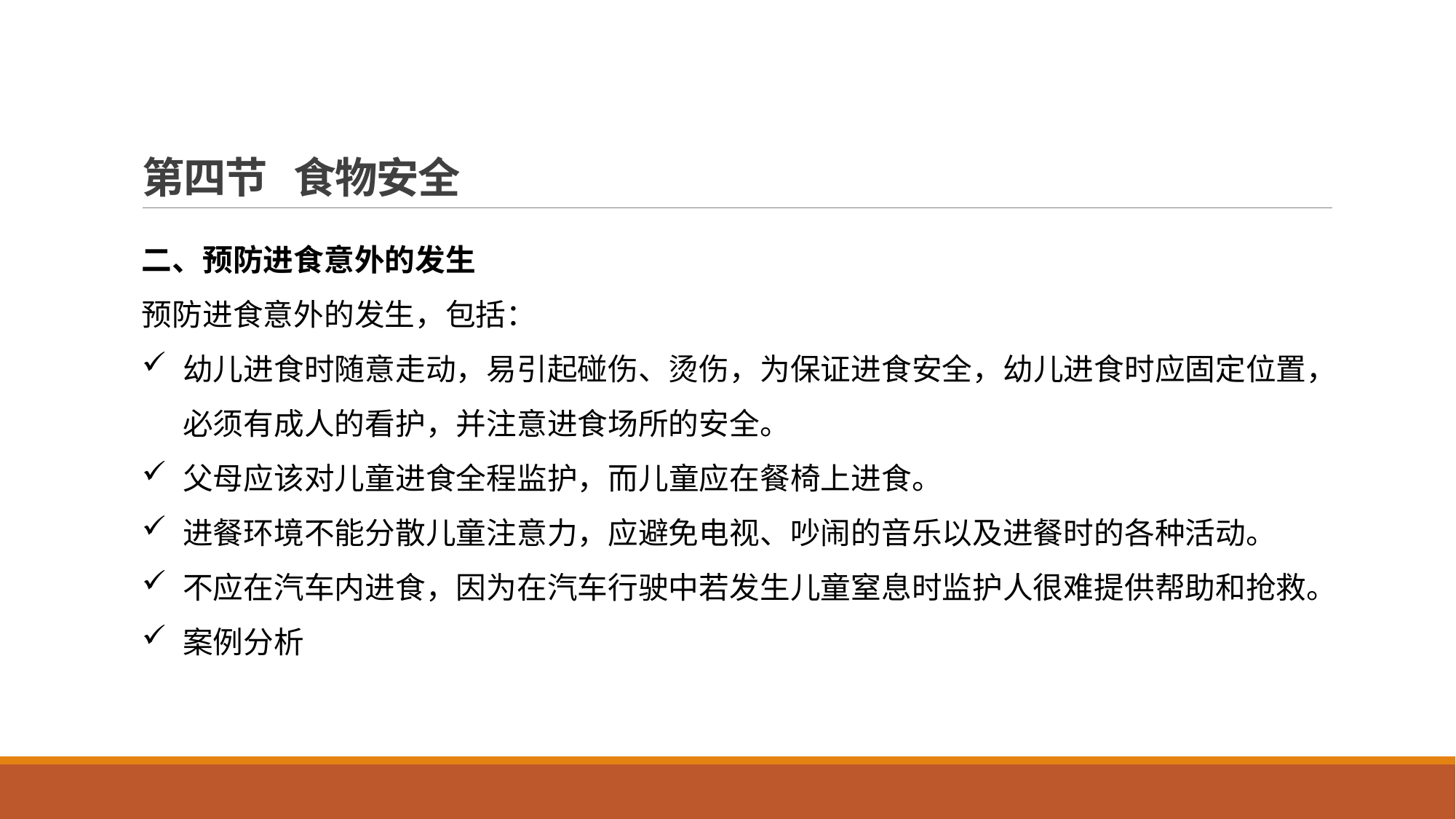

# 第四节   食物安全
二、预防进食意外的发生
预防进食意外的发生，包括：
幼儿进食时随意走动，易引起碰伤、烫伤，为保证进食安全，幼儿进食时应固定位置，必须有成人的看护，并注意进食场所的安全。
父母应该对儿童进食全程监护，而儿童应在餐椅上进食。
进餐环境不能分散儿童注意力，应避免电视、吵闹的音乐以及进餐时的各种活动。
不应在汽车内进食，因为在汽车行驶中若发生儿童窒息时监护人很难提供帮助和抢救。
案例分析